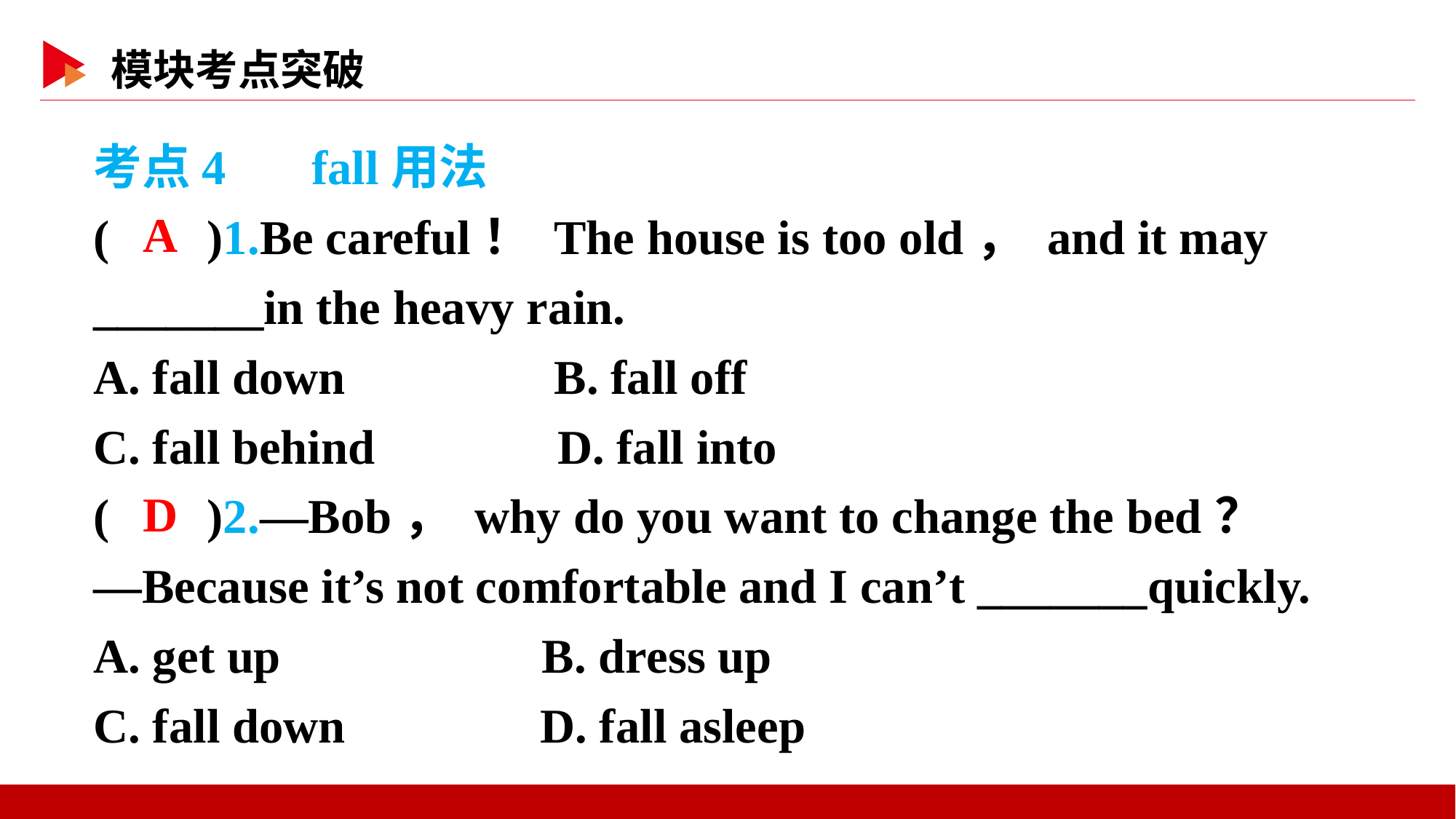

考点4　 fall用法
(        )1.Be careful！ The house is too old， and it may _______in the heavy rain.
A. fall down               	  B. fall off
C. fall behind               D. fall into
(        )2.—Bob， why do you want to change the bed？
—Because it’s not comfortable and I can’t _______quickly.
A. get up               	 B. dress up
C. fall down                D. fall asleep
   A
   D